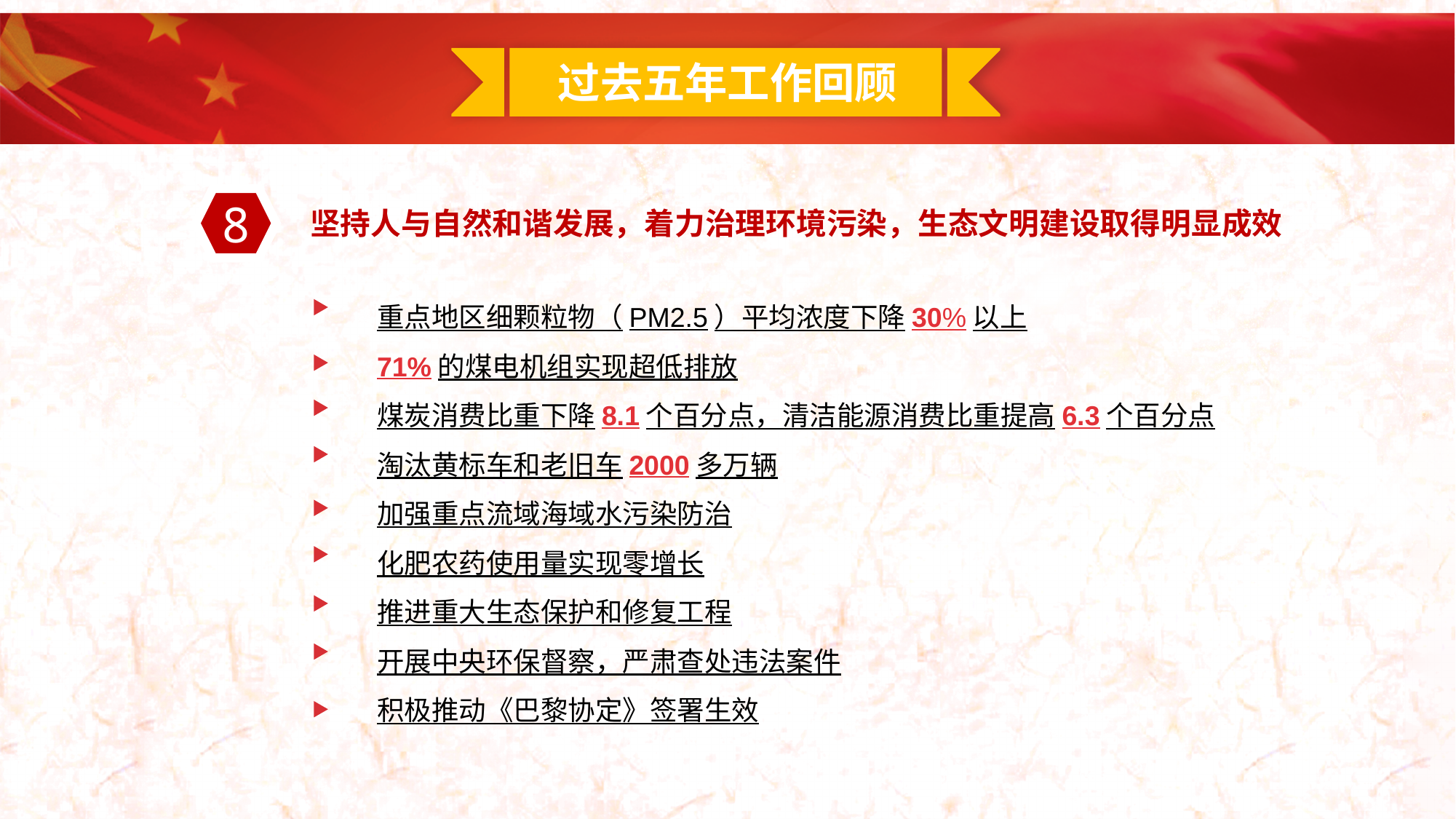

8
坚持人与自然和谐发展，着力治理环境污染，生态文明建设取得明显成效
重点地区细颗粒物（PM2.5）平均浓度下降30%以上
71%的煤电机组实现超低排放
煤炭消费比重下降8.1个百分点，清洁能源消费比重提高6.3个百分点
淘汰黄标车和老旧车2000多万辆
加强重点流域海域水污染防治
化肥农药使用量实现零增长
推进重大生态保护和修复工程
开展中央环保督察，严肃查处违法案件
积极推动《巴黎协定》签署生效